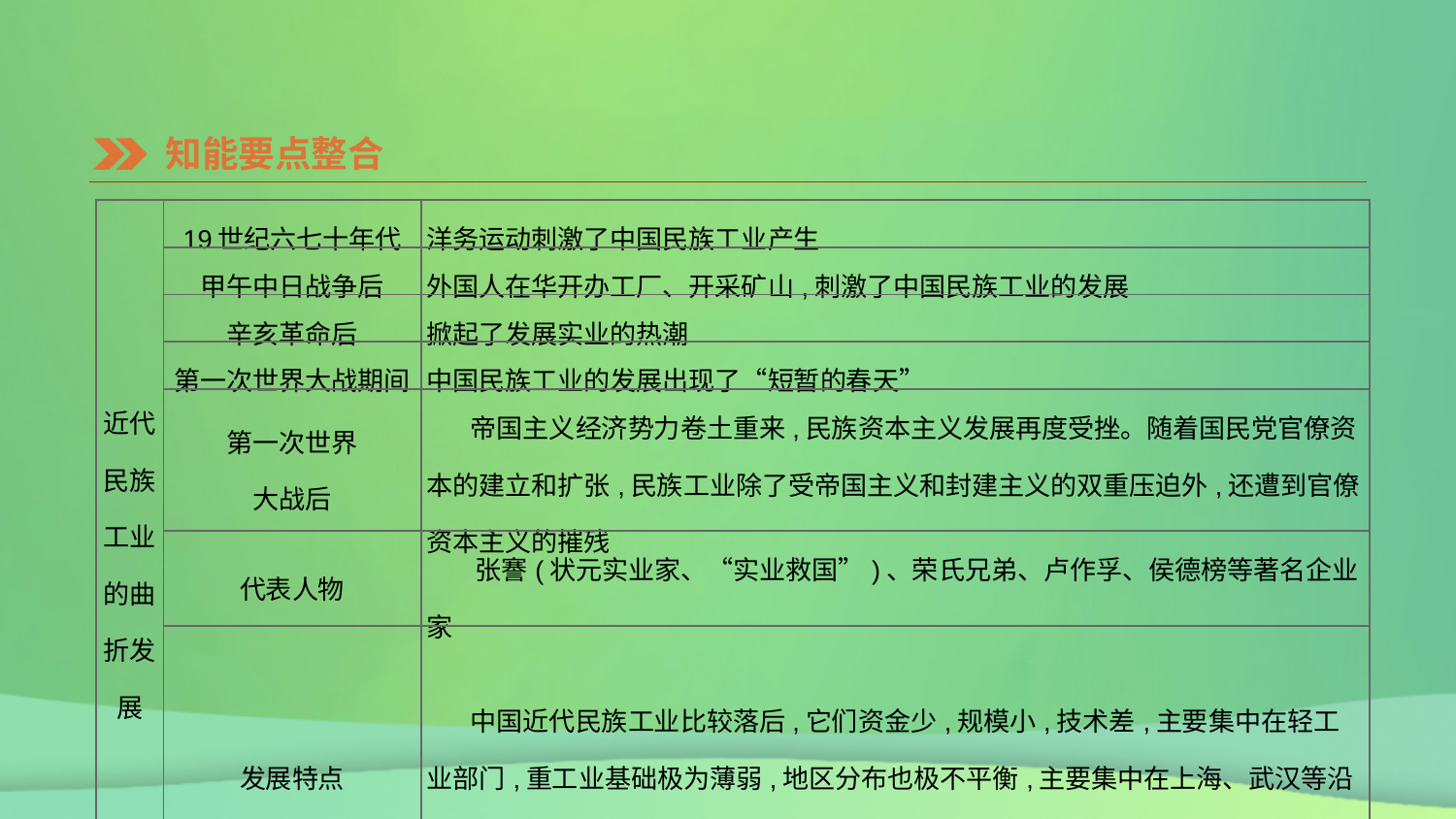

知能要点整合

| 近代民族 工业的曲折发展 | 19世纪六七十年代 | 洋务运动刺激了中国民族工业产生 |
| --- | --- | --- |
|  | 甲午中日战争后 | 外国人在华开办工厂、开采矿山,刺激了中国民族工业的发展 |
|  | 辛亥革命后 | 掀起了发展实业的热潮 |
|  | 第一次世界大战期间 | 中国民族工业的发展出现了“短暂的春天” |
|  | 第一次世界 大战后 | 帝国主义经济势力卷土重来,民族资本主义发展再度受挫。随着国民党官僚资本的建立和扩张,民族工业除了受帝国主义和封建主义的双重压迫外,还遭到官僚资本主义的摧残 |
|  | 代表人物 | 张謇(状元实业家、“实业救国”)、荣氏兄弟、卢作孚、侯德榜等著名企业家 |
|  | 发展特点 | 中国近代民族工业比较落后,它们资金少,规模小,技术差,主要集中在轻工业部门,重工业基础极为薄弱,地区分布也极不平衡,主要集中在上海、武汉等沿海沿江的大城市 |